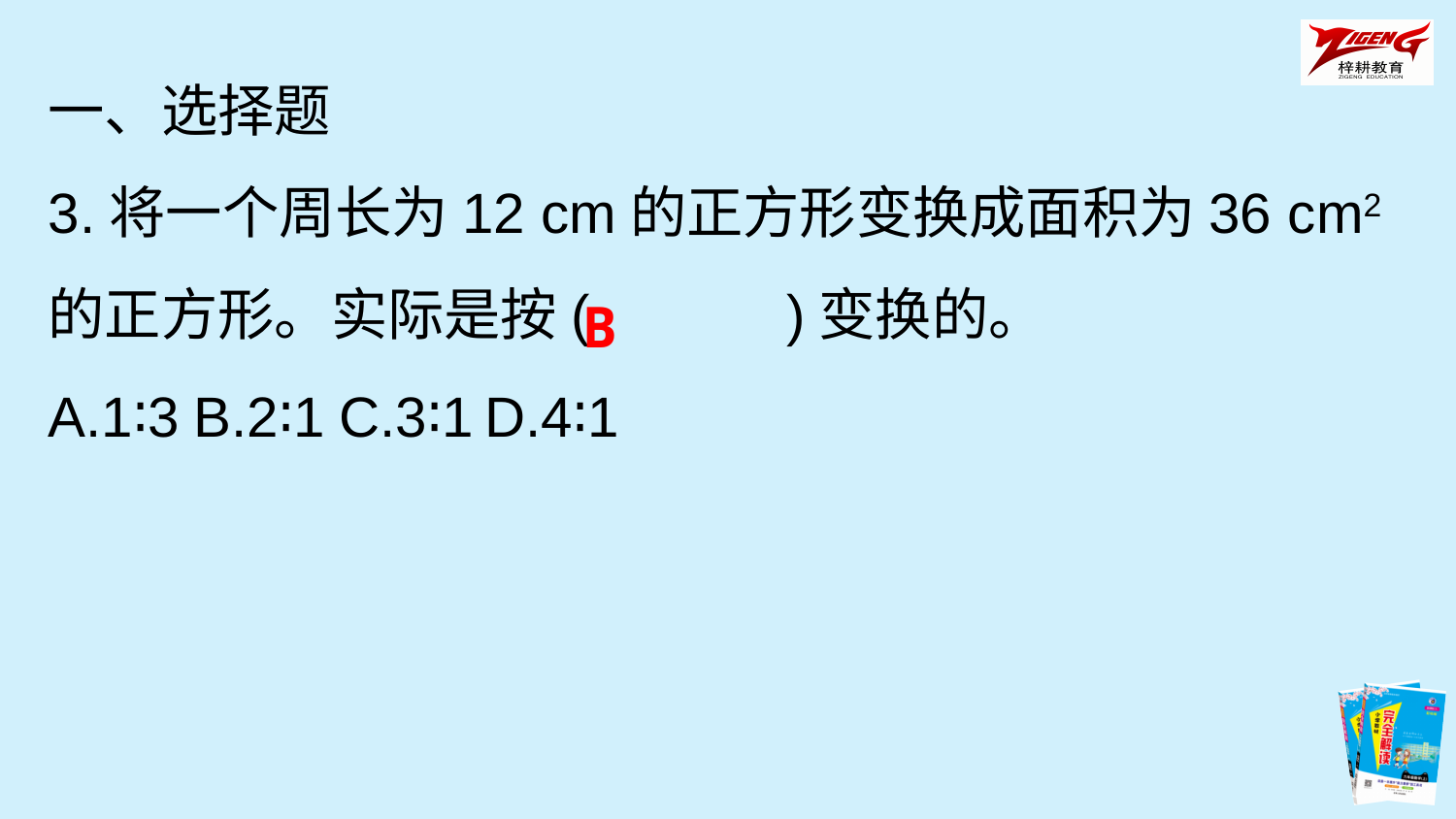

一、选择题
3.将一个周长为12 cm的正方形变换成面积为36 cm2的正方形。实际是按(　　　)变换的。
A.1∶3	B.2∶1	C.3∶1	D.4∶1
B